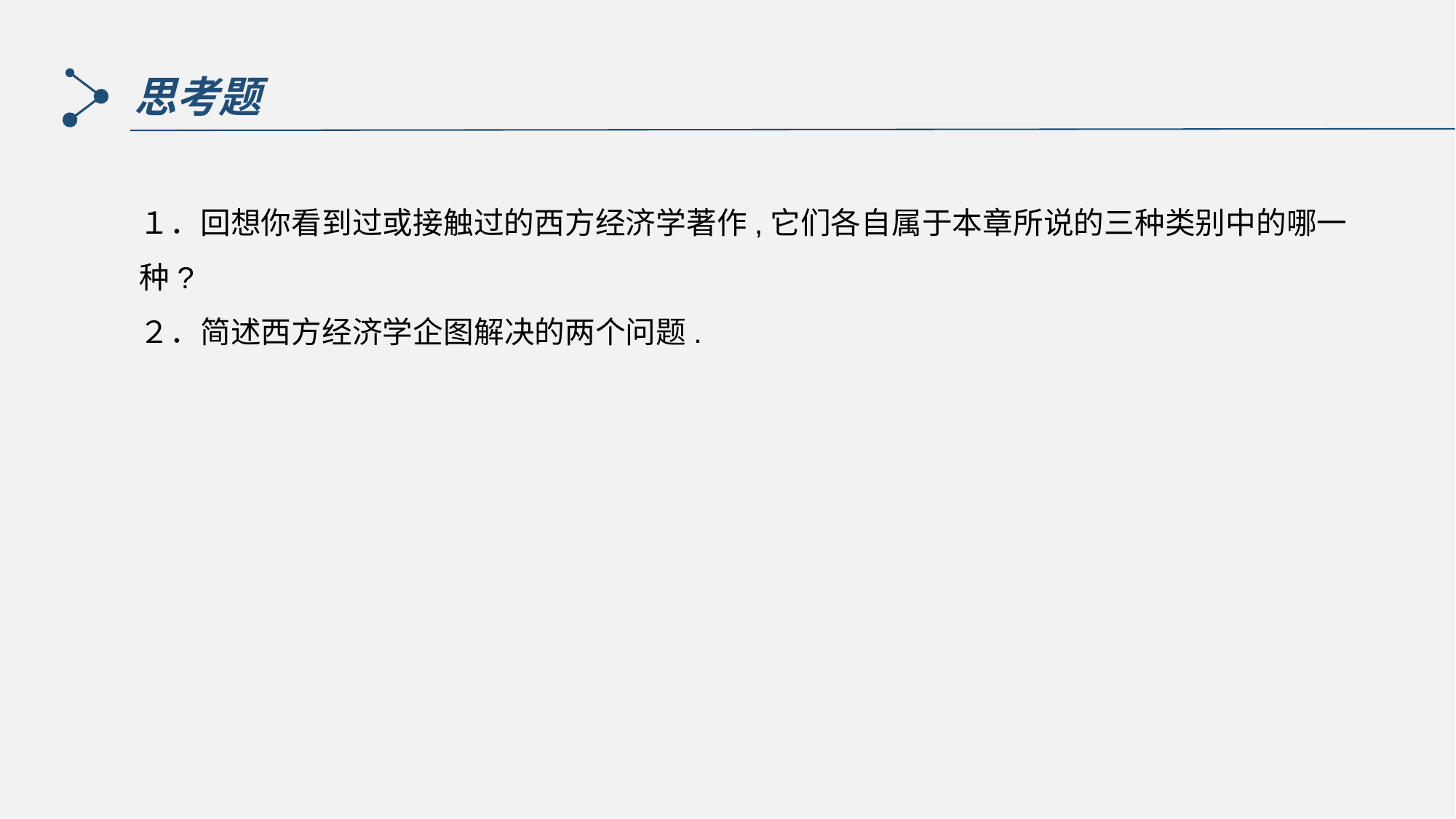

思考题
１．回想你看到过或接触过的西方经济学著作,它们各自属于本章所说的三种类别中的哪一种?
２．简述西方经济学企图解决的两个问题.